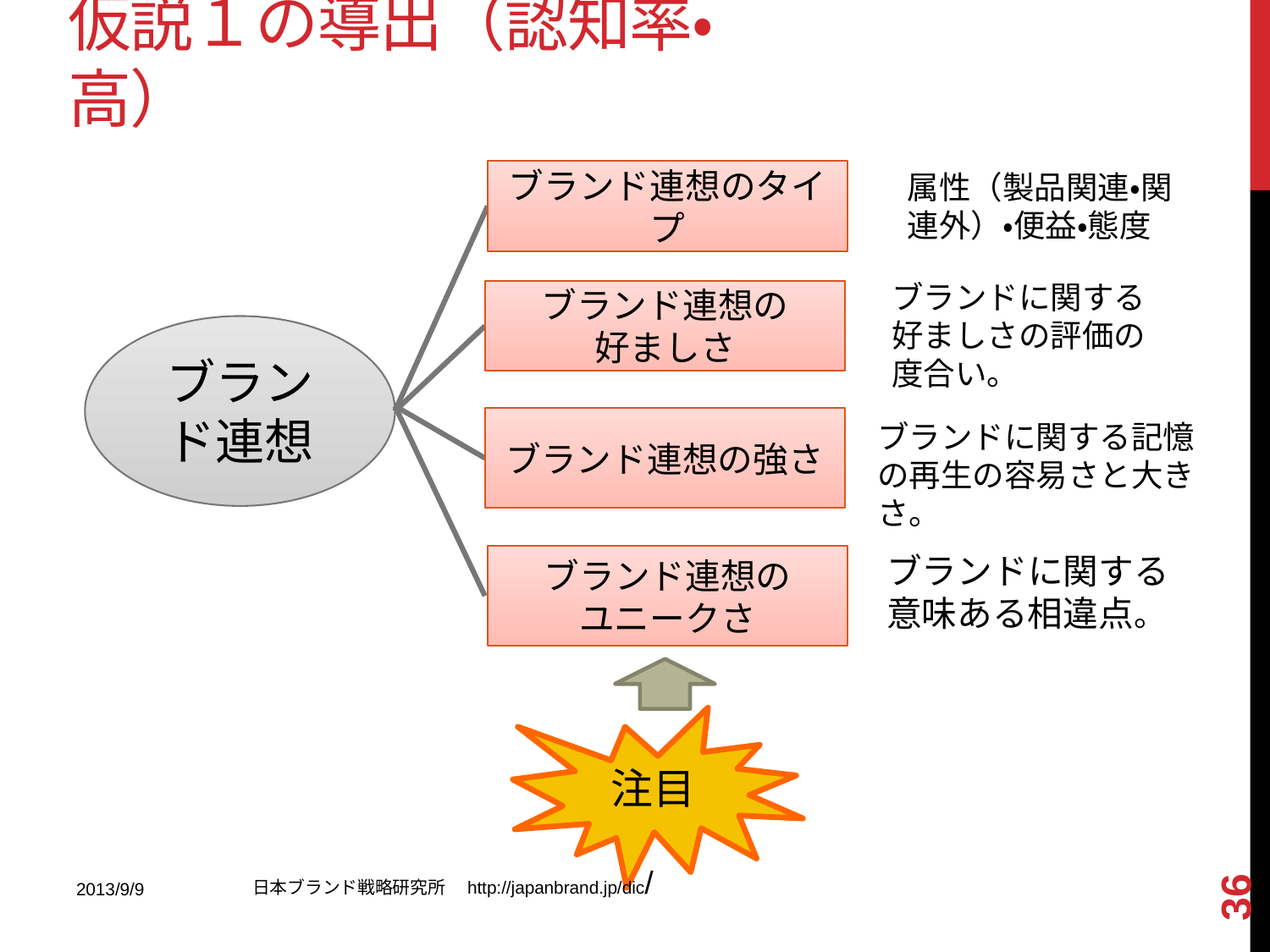

# 仮説１の導出（認知率・高）
ブランド連想のタイプ
属性（製品関連・関連外）・便益・態度
ブランドに関する好ましさの評価の度合い。
ブランド連想の
好ましさ
ブランド連想
ブランド連想の強さ
ブランドに関する記憶の再生の容易さと大きさ。
ブランドに関する意味ある相違点。
ブランド連想の
ユニークさ

注目
36
日本ブランド戦略研究所　http://japanbrand.jp/dic/
2013/9/9